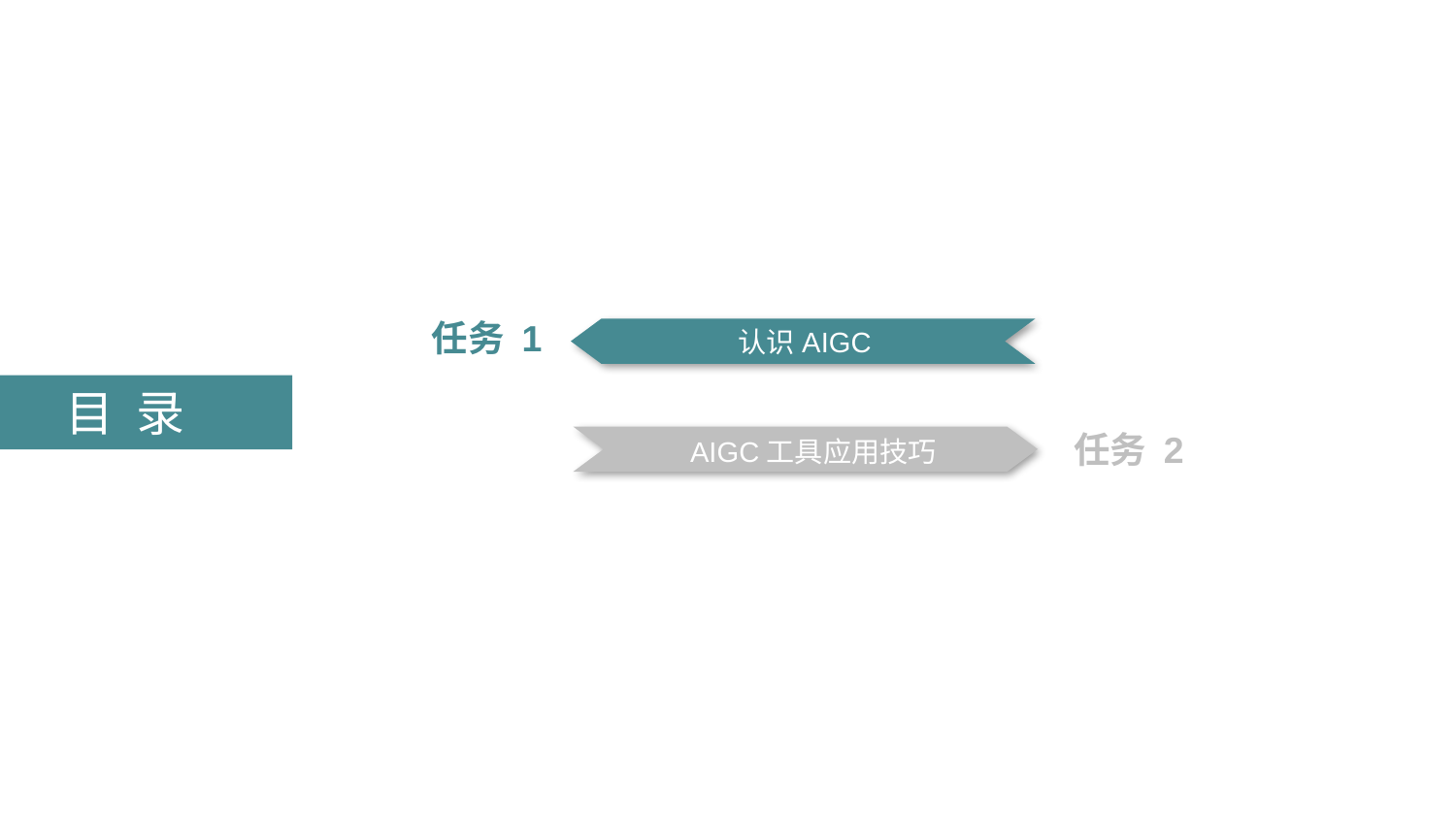

任务 1
认识AIGC

目  录
任务 2
AIGC工具应用技巧